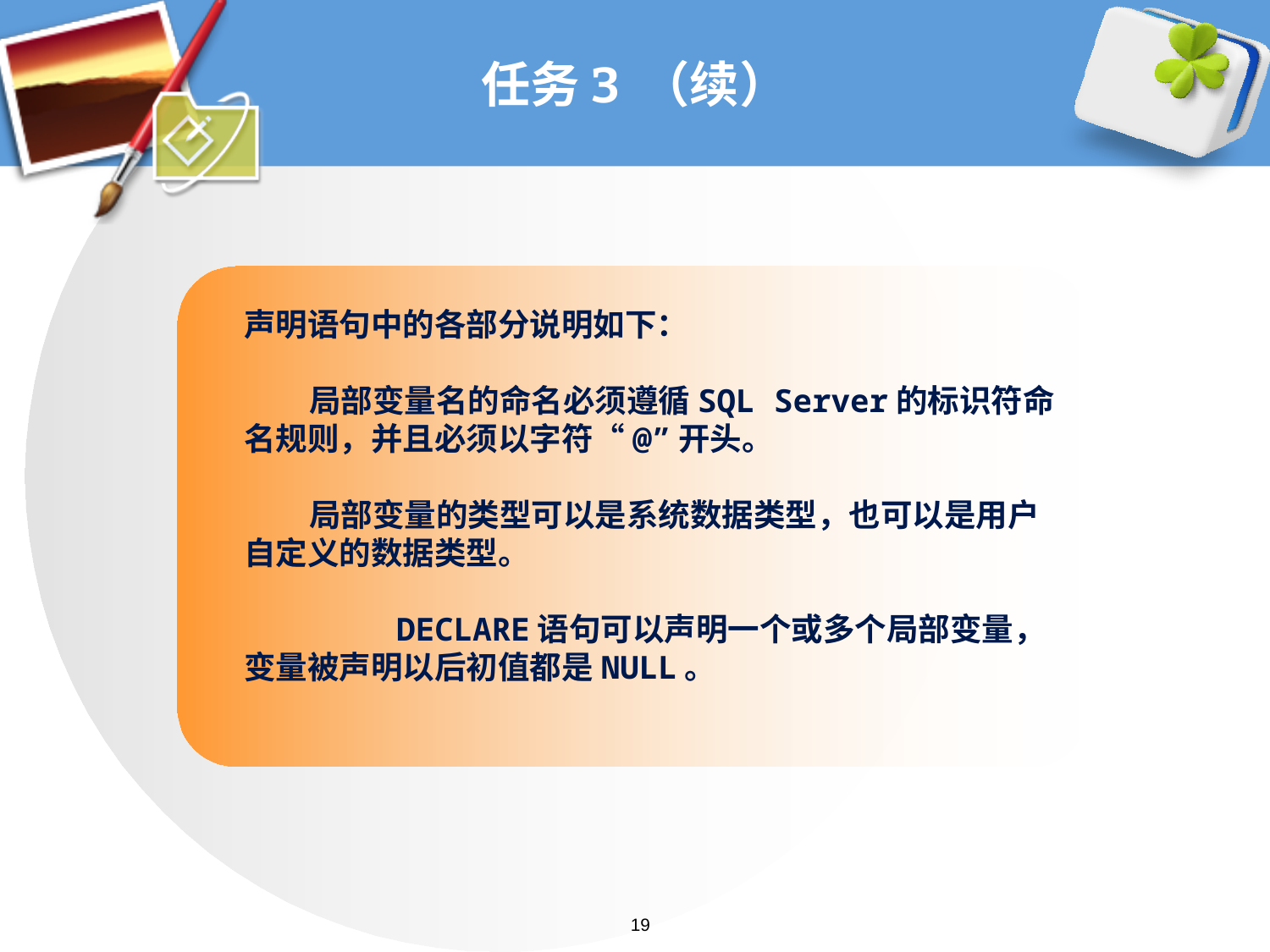

# 任务3 （续）

声明语句中的各部分说明如下：

        局部变量名的命名必须遵循SQL Server的标识符命名规则，并且必须以字符“@”开头。

        局部变量的类型可以是系统数据类型，也可以是用户自定义的数据类型。

        DECLARE语句可以声明一个或多个局部变量，变量被声明以后初值都是NULL。
19